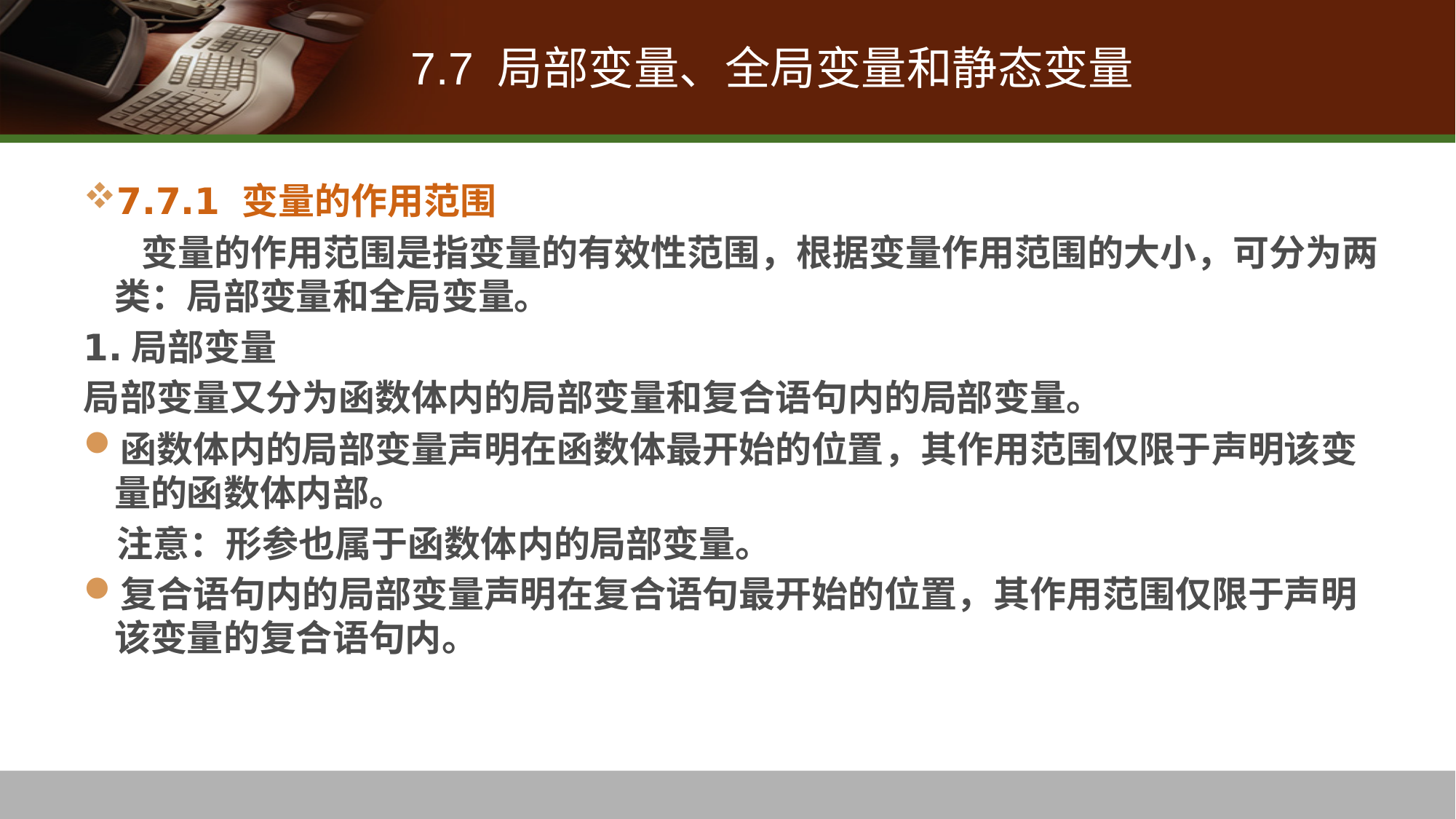

# 7.7 局部变量、全局变量和静态变量
7.7.1 变量的作用范围
      变量的作用范围是指变量的有效性范围，根据变量作用范围的大小，可分为两类：局部变量和全局变量。
1.局部变量
局部变量又分为函数体内的局部变量和复合语句内的局部变量。
函数体内的局部变量声明在函数体最开始的位置，其作用范围仅限于声明该变量的函数体内部。
   注意：形参也属于函数体内的局部变量。
复合语句内的局部变量声明在复合语句最开始的位置，其作用范围仅限于声明该变量的复合语句内。